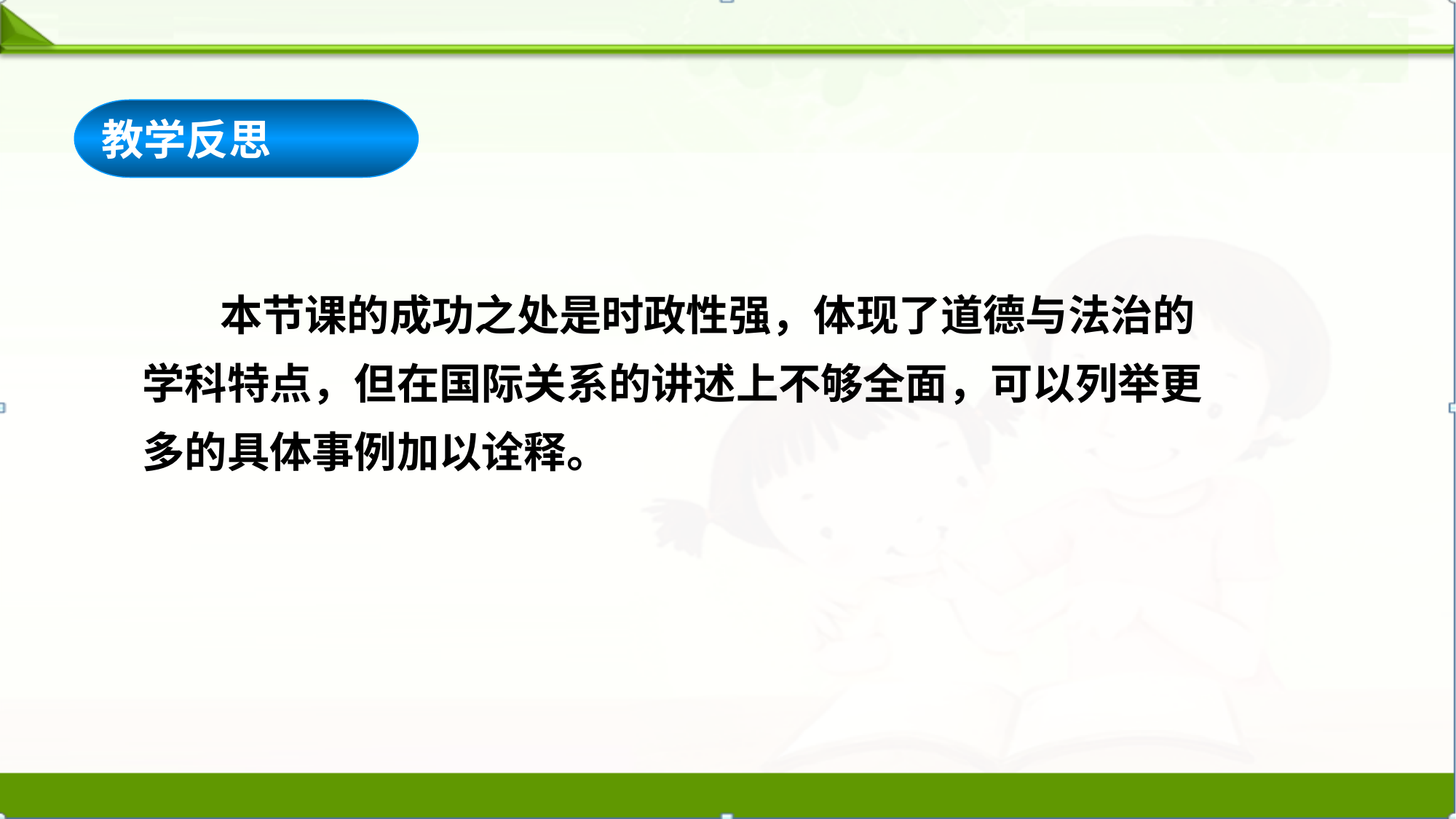

教学反思
       本节课的成功之处是时政性强，体现了道德与法治的学科特点，但在国际关系的讲述上不够全面，可以列举更多的具体事例加以诠释。